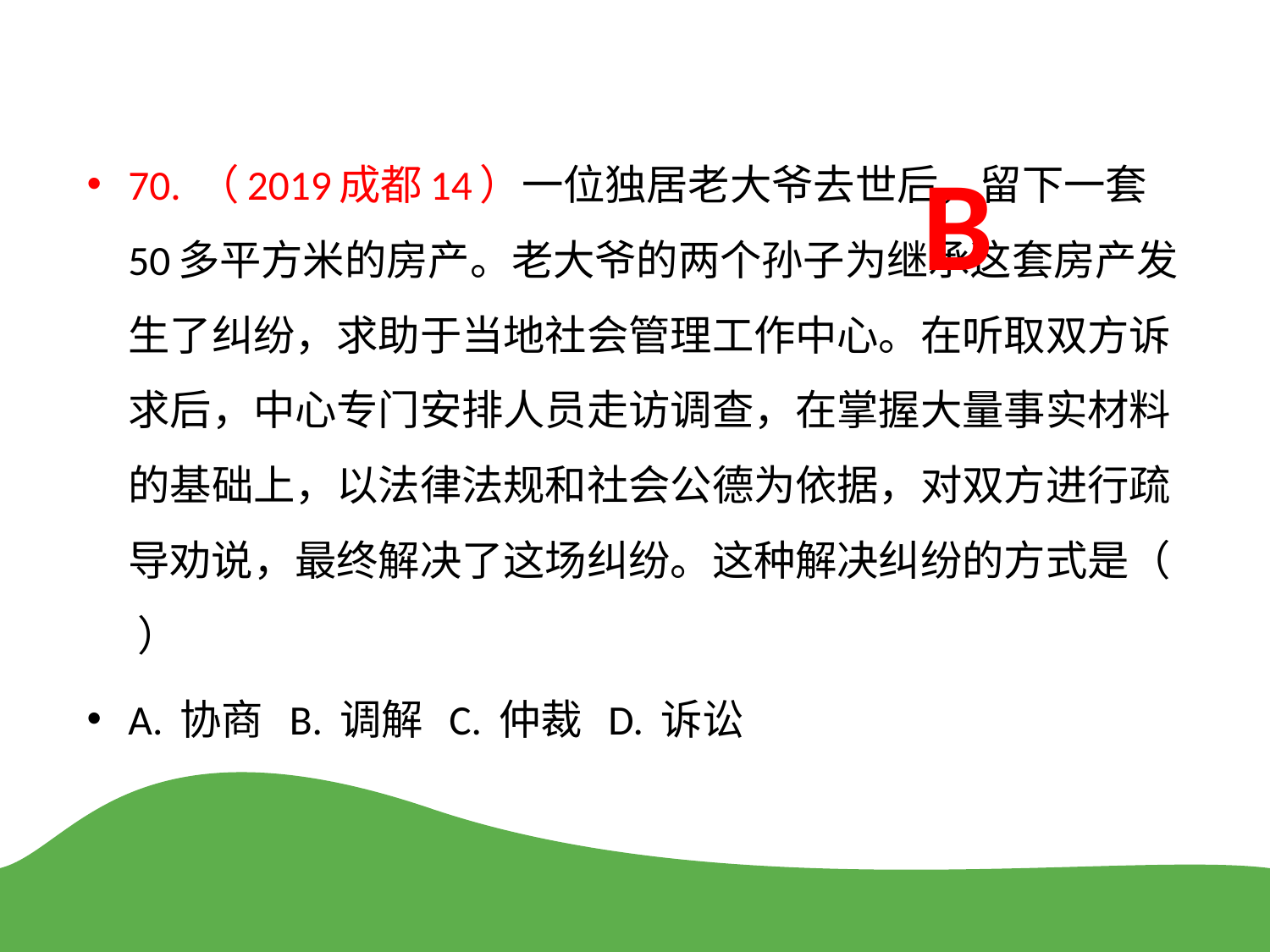

70. （2019成都14）一位独居老大爷去世后，留下一套 50多平方米的房产。老大爷的两个孙子为继承这套房产发生了纠纷，求助于当地社会管理工作中心。在听取双方诉求后，中心专门安排人员走访调查，在掌握大量事实材料的基础上，以法律法规和社会公德为依据，对双方进行疏导劝说，最终解决了这场纠纷。这种解决纠纷的方式是（  ）
A. 协商  B. 调解  C. 仲裁  D. 诉讼
B